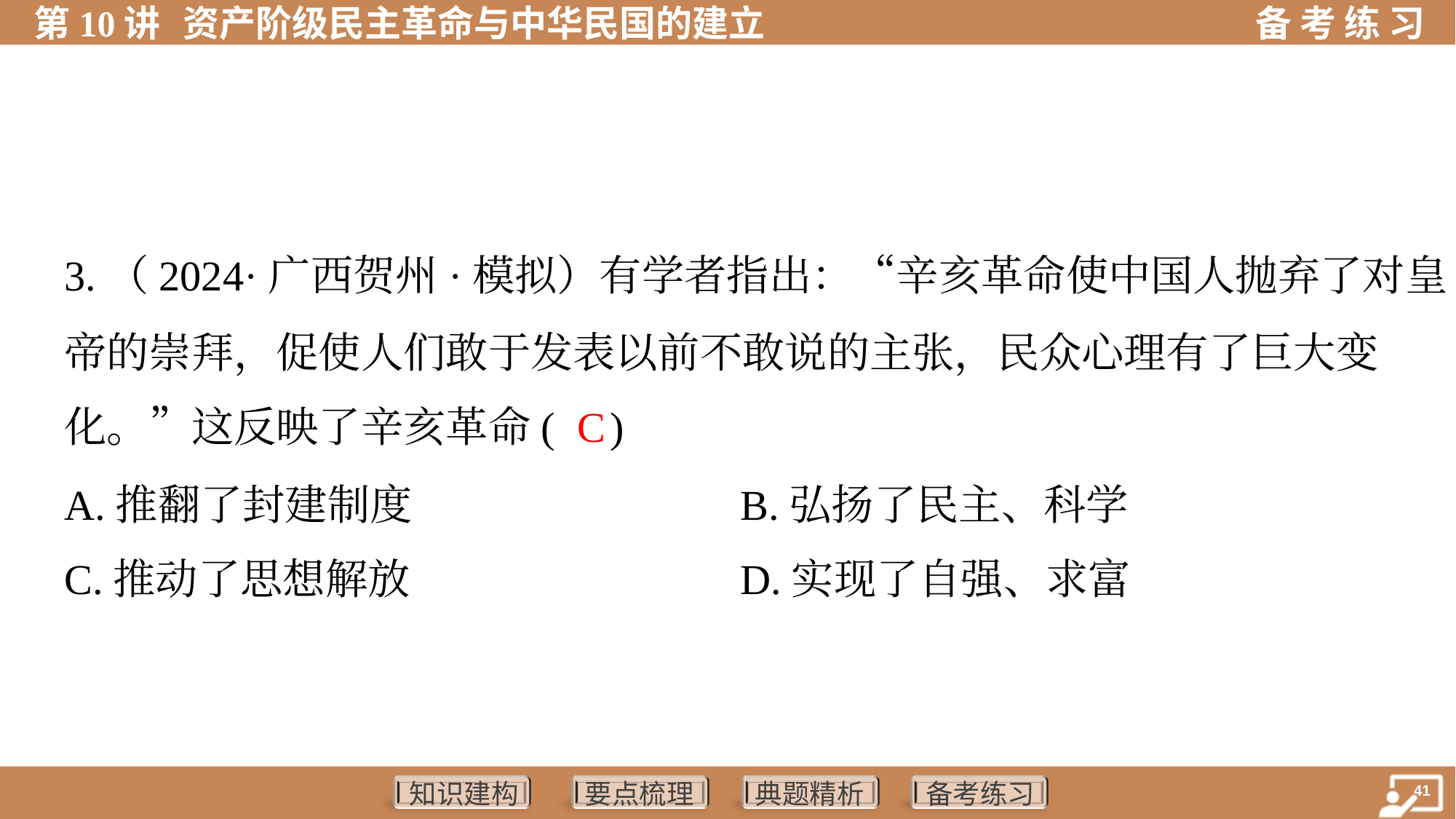

3.（2024·广西贺州·模拟）有学者指出：“辛亥革命使中国人抛弃了对皇
帝的崇拜，促使人们敢于发表以前不敢说的主张，民众心理有了巨大变
化。”这反映了辛亥革命(     )
    C
A.推翻了封建制度	B.弘扬了民主、科学
C.推动了思想解放	D.实现了自强、求富